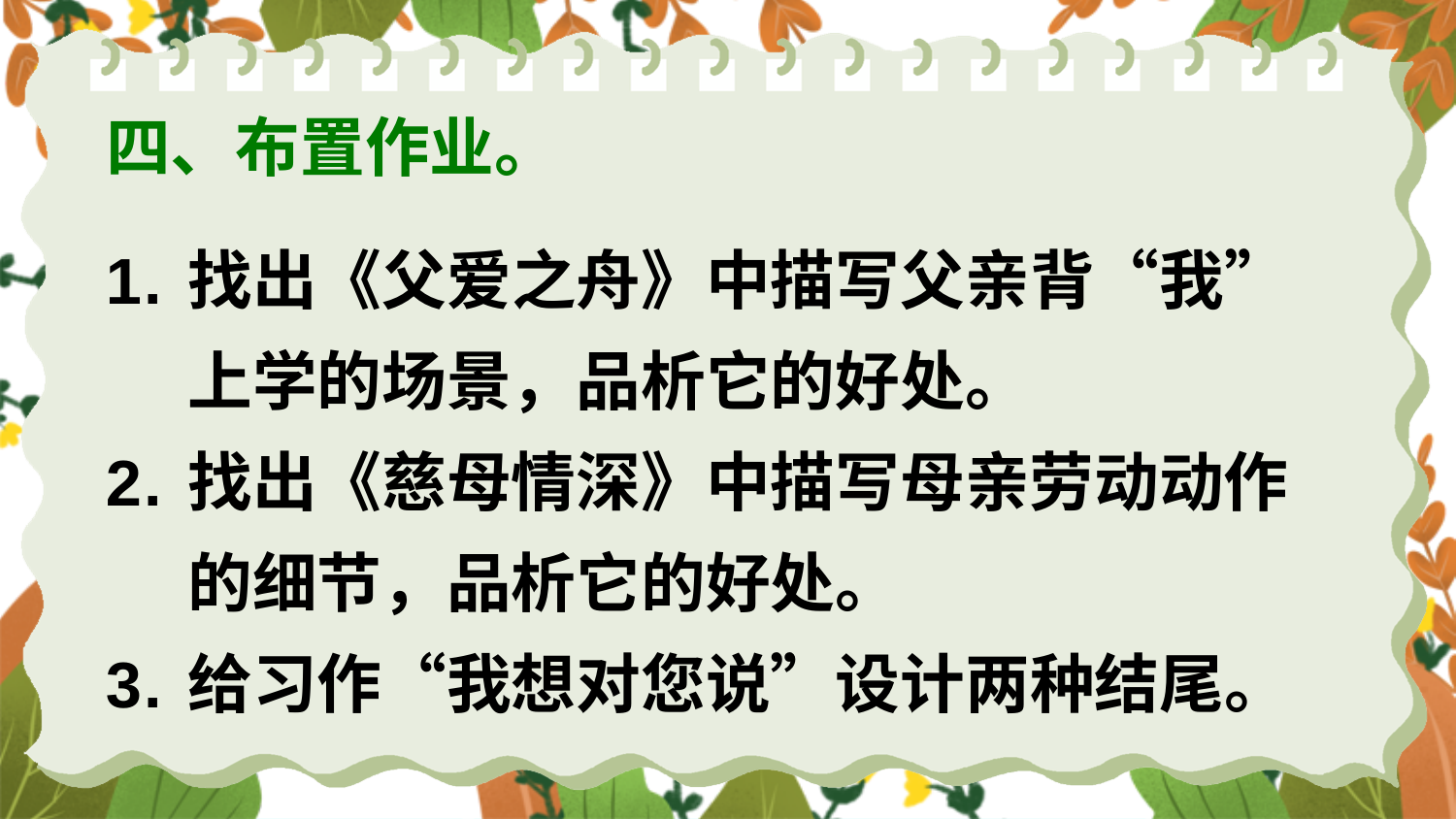

四、布置作业。
找出《父爱之舟》中描写父亲背“我”上学的场景，品析它的好处。
找出《慈母情深》中描写母亲劳动动作的细节，品析它的好处。
给习作“我想对您说”设计两种结尾。